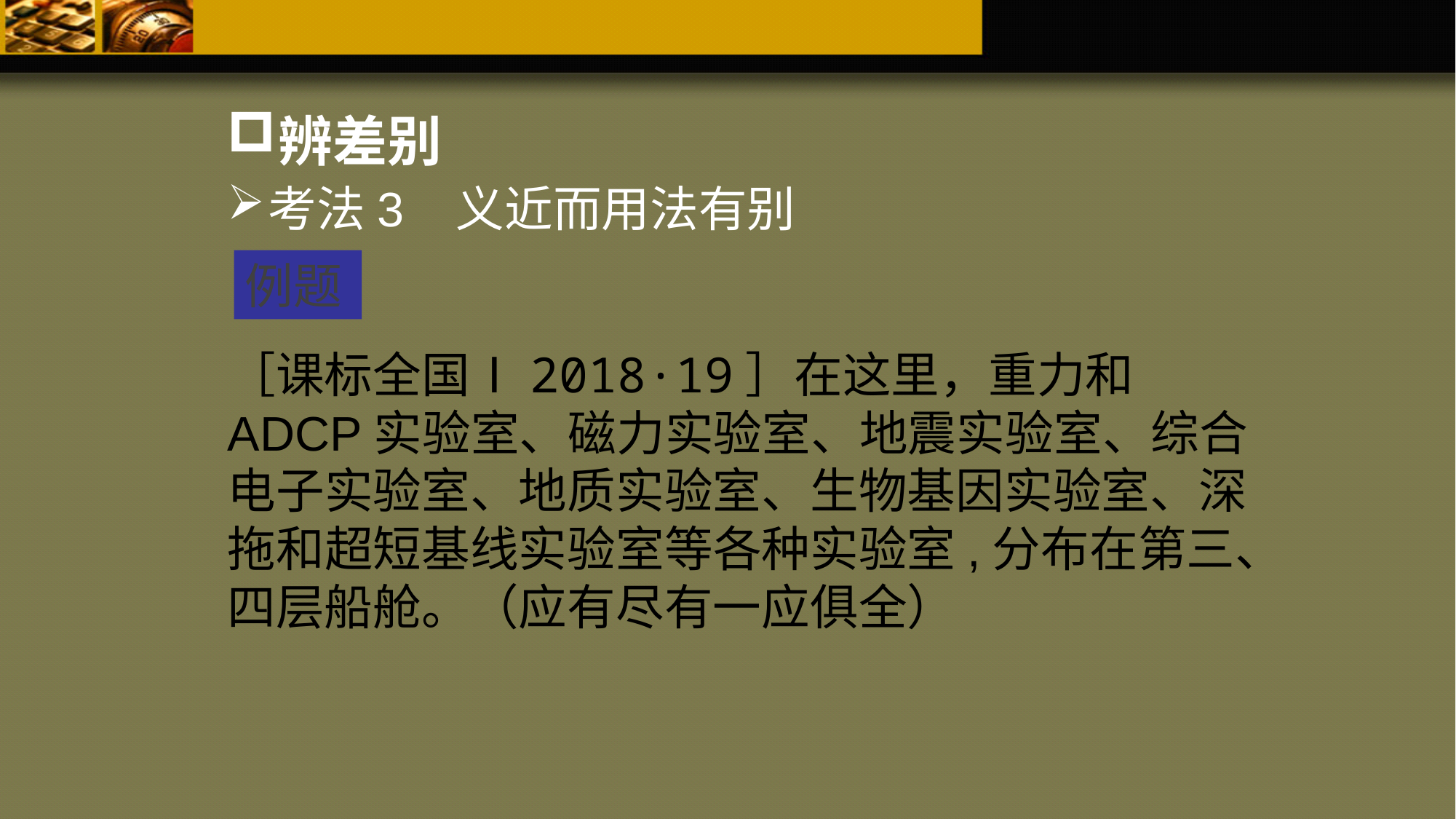

辨差别
考法3   义近而用法有别
例题
［课标全国Ⅰ2018·19］在这里，重力和ADCP实验室、磁力实验室、地震实验室、综合电子实验室、地质实验室、生物基因实验室、深拖和超短基线实验室等各种实验室,分布在第三、四层船舱。（应有尽有一应俱全）